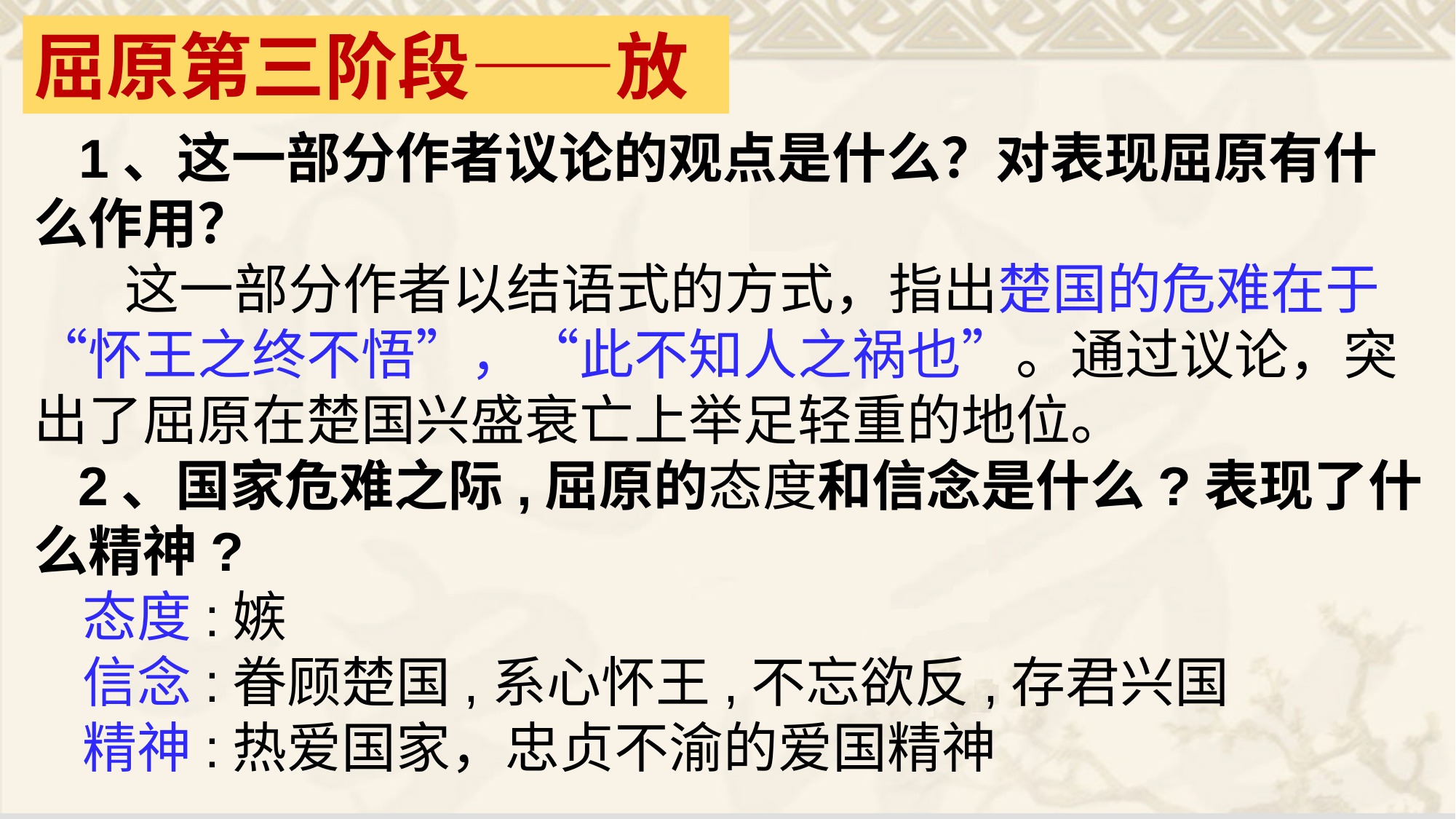

屈原第三阶段——放
   1、这一部分作者议论的观点是什么？对表现屈原有什么作用？
    这一部分作者以结语式的方式，指出楚国的危难在于“怀王之终不悟”，“此不知人之祸也”。通过议论，突出了屈原在楚国兴盛衰亡上举足轻重的地位。
 2、国家危难之际,屈原的态度和信念是什么?表现了什么精神?
态度:嫉
信念:眷顾楚国,系心怀王,不忘欲反,存君兴国
精神:热爱国家，忠贞不渝的爱国精神